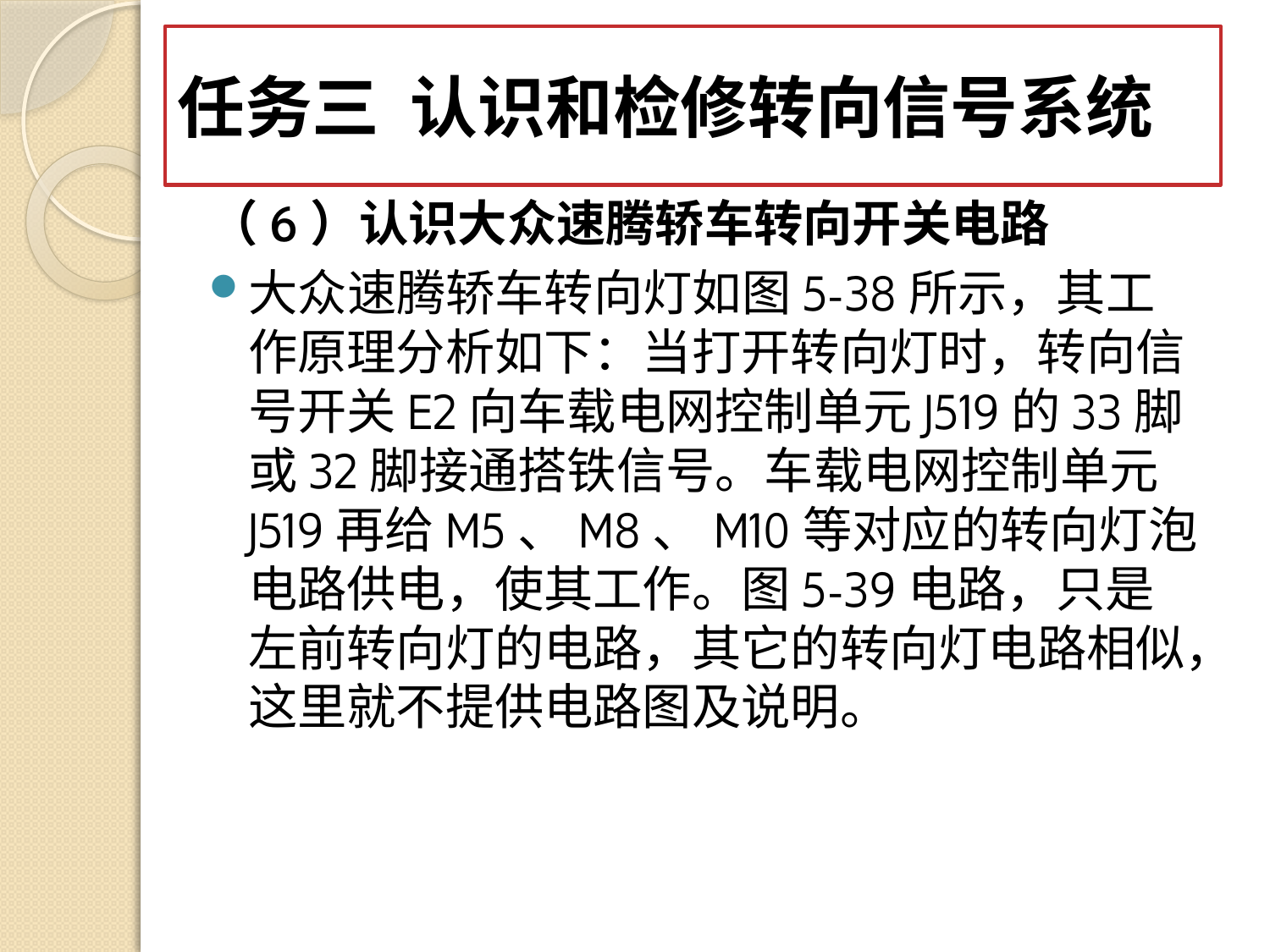

# 任务三  认识和检修转向信号系统
（6）认识大众速腾轿车转向开关电路
大众速腾轿车转向灯如图5-38所示，其工作原理分析如下：当打开转向灯时，转向信号开关E2向车载电网控制单元J519的33脚或32脚接通搭铁信号。车载电网控制单元J519再给M5、M8、M10等对应的转向灯泡电路供电，使其工作。图5-39电路，只是左前转向灯的电路，其它的转向灯电路相似，这里就不提供电路图及说明。